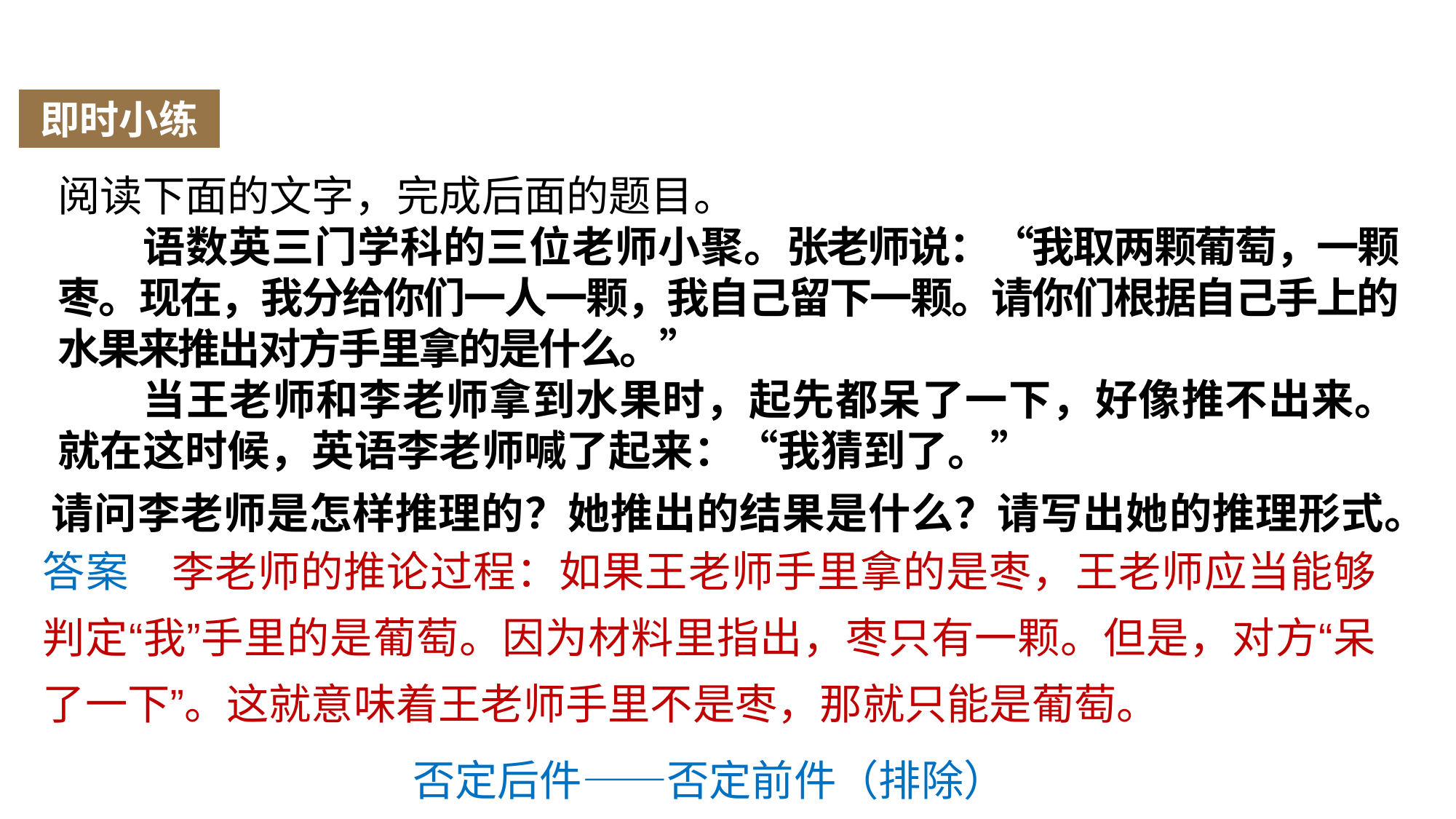

即时小练
阅读下面的文字，完成后面的题目。
语数英三门学科的三位老师小聚。张老师说：“我取两颗葡萄，一颗枣。现在，我分给你们一人一颗，我自己留下一颗。请你们根据自己手上的水果来推出对方手里拿的是什么。”
当王老师和李老师拿到水果时，起先都呆了一下，好像推不出来。就在这时候，英语李老师喊了起来：“我猜到了。”
请问李老师是怎样推理的？她推出的结果是什么？请写出她的推理形式。
答案　李老师的推论过程：如果王老师手里拿的是枣，王老师应当能够判定“我”手里的是葡萄。因为材料里指出，枣只有一颗。但是，对方“呆了一下”。这就意味着王老师手里不是枣，那就只能是葡萄。
否定后件——否定前件（排除）